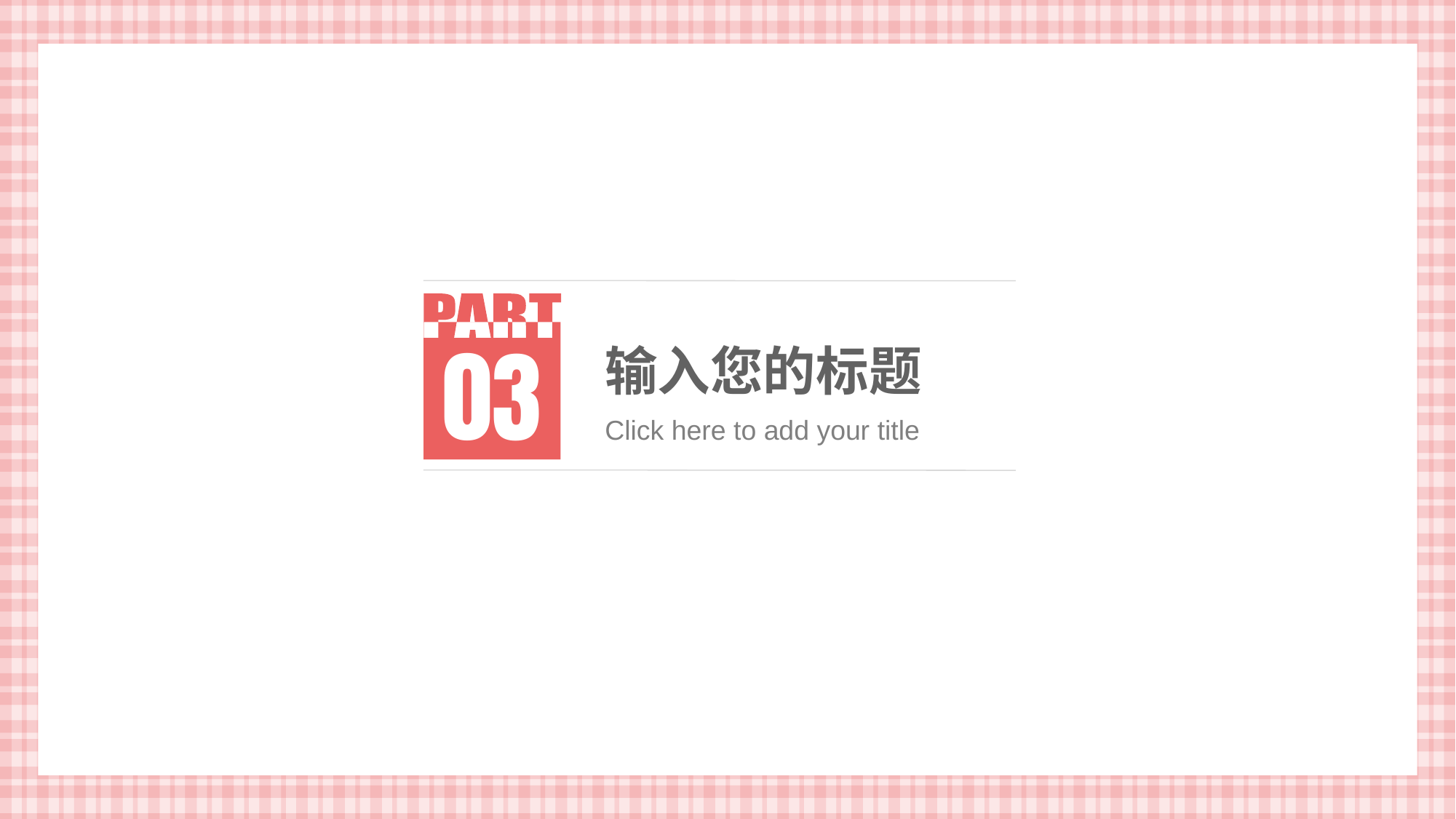

输入您的标题
03
Click here to add your title